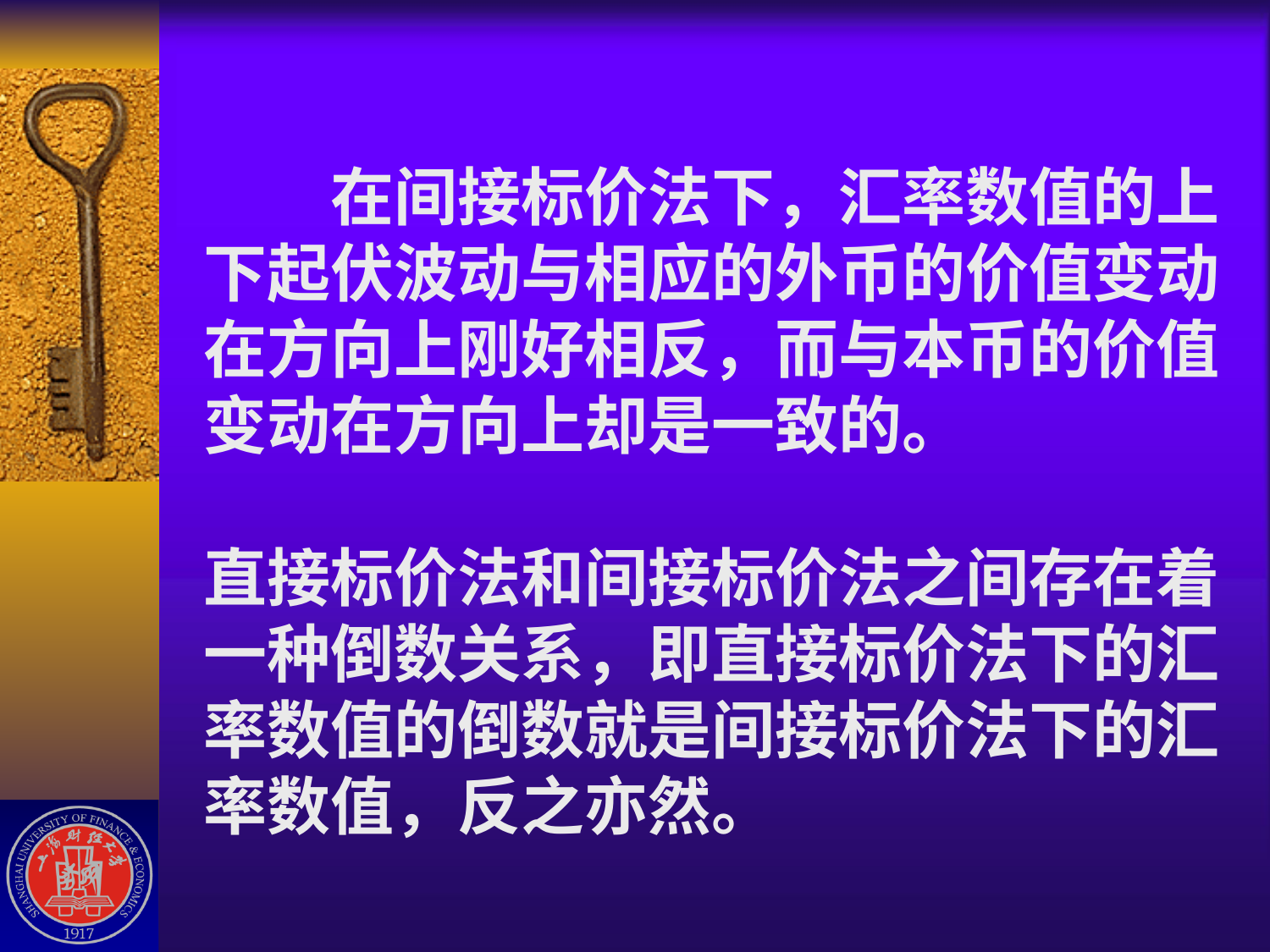

# 在间接标价法下，汇率数值的上下起伏波动与相应的外币的价值变动在方向上刚好相反，而与本币的价值变动在方向上却是一致的。 直接标价法和间接标价法之间存在着一种倒数关系，即直接标价法下的汇率数值的倒数就是间接标价法下的汇率数值，反之亦然。